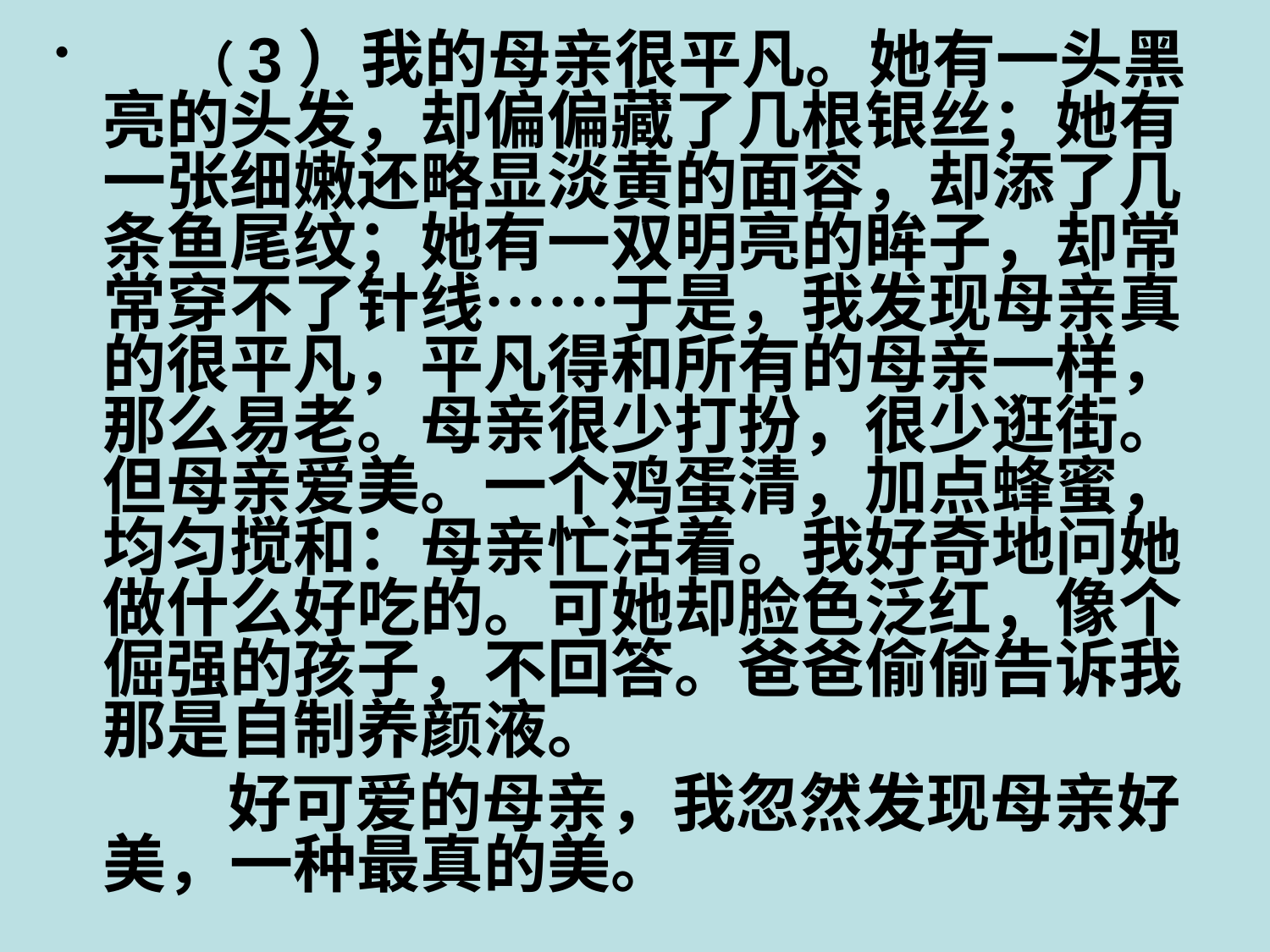

（3）我的母亲很平凡。她有一头黑亮的头发，却偏偏藏了几根银丝；她有一张细嫩还略显淡黄的面容，却添了几条鱼尾纹；她有一双明亮的眸子，却常常穿不了针线……于是，我发现母亲真的很平凡，平凡得和所有的母亲一样，那么易老。母亲很少打扮，很少逛街。但母亲爱美。一个鸡蛋清，加点蜂蜜，均匀搅和：母亲忙活着。我好奇地问她做什么好吃的。可她却脸色泛红，像个倔强的孩子，不回答。爸爸偷偷告诉我那是自制养颜液。
           好可爱的母亲，我忽然发现母亲好美，一种最真的美。
#